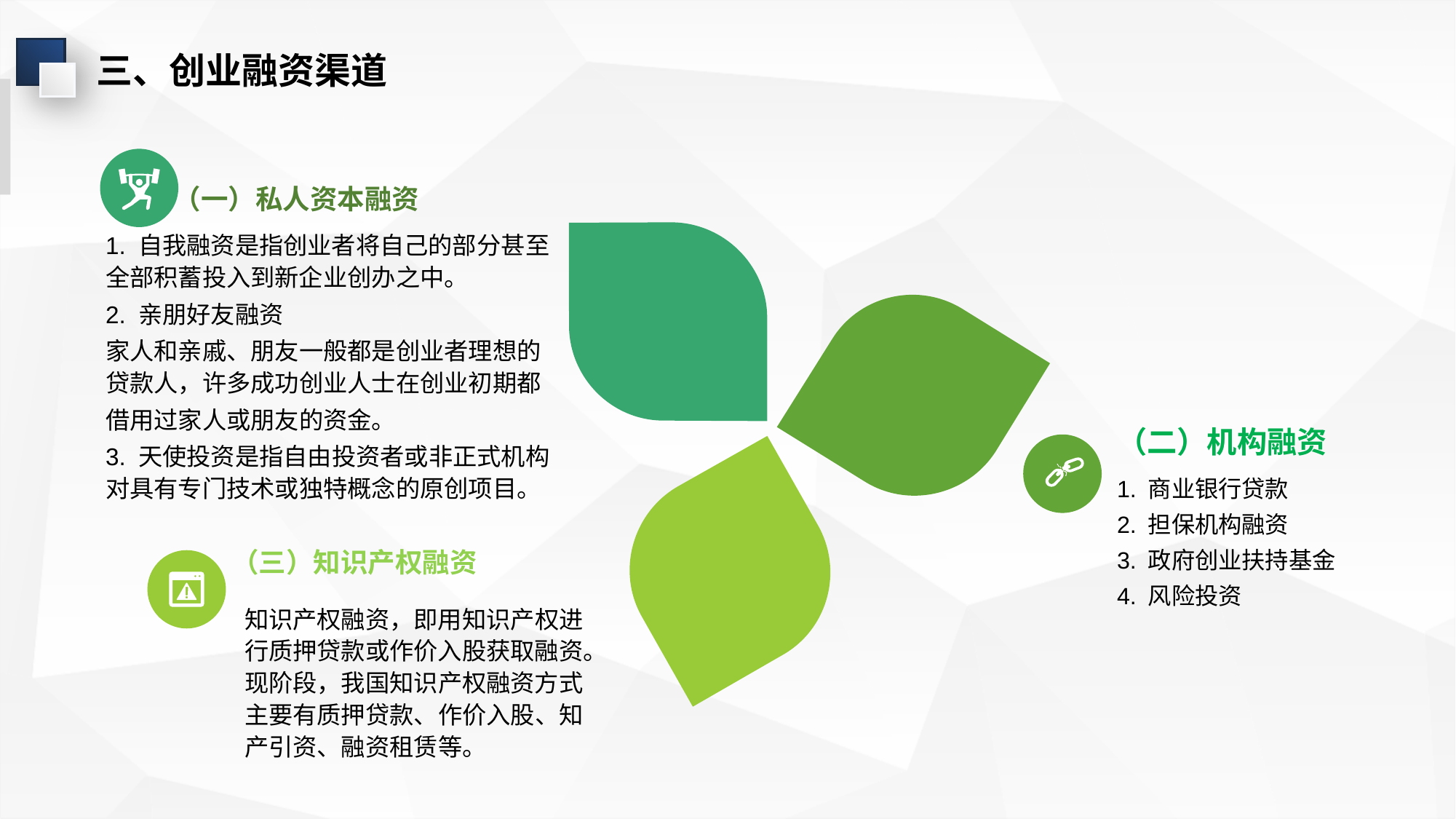

三、创业融资渠道

（一）私人资本融资

1. 自我融资是指创业者将自己的部分甚至全部积蓄投入到新企业创办之中。
2. 亲朋好友融资
家人和亲戚、朋友一般都是创业者理想的贷款人，许多成功创业人士在创业初期都
借用过家人或朋友的资金。
3. 天使投资是指自由投资者或非正式机构对具有专门技术或独特概念的原创项目。

（二）机构融资

1. 商业银行贷款
2. 担保机构融资
3. 政府创业扶持基金
4. 风险投资
（三）知识产权融资

知识产权融资，即用知识产权进行质押贷款或作价入股获取融资。现阶段，我国知识产权融资方式主要有质押贷款、作价入股、知产引资、融资租赁等。